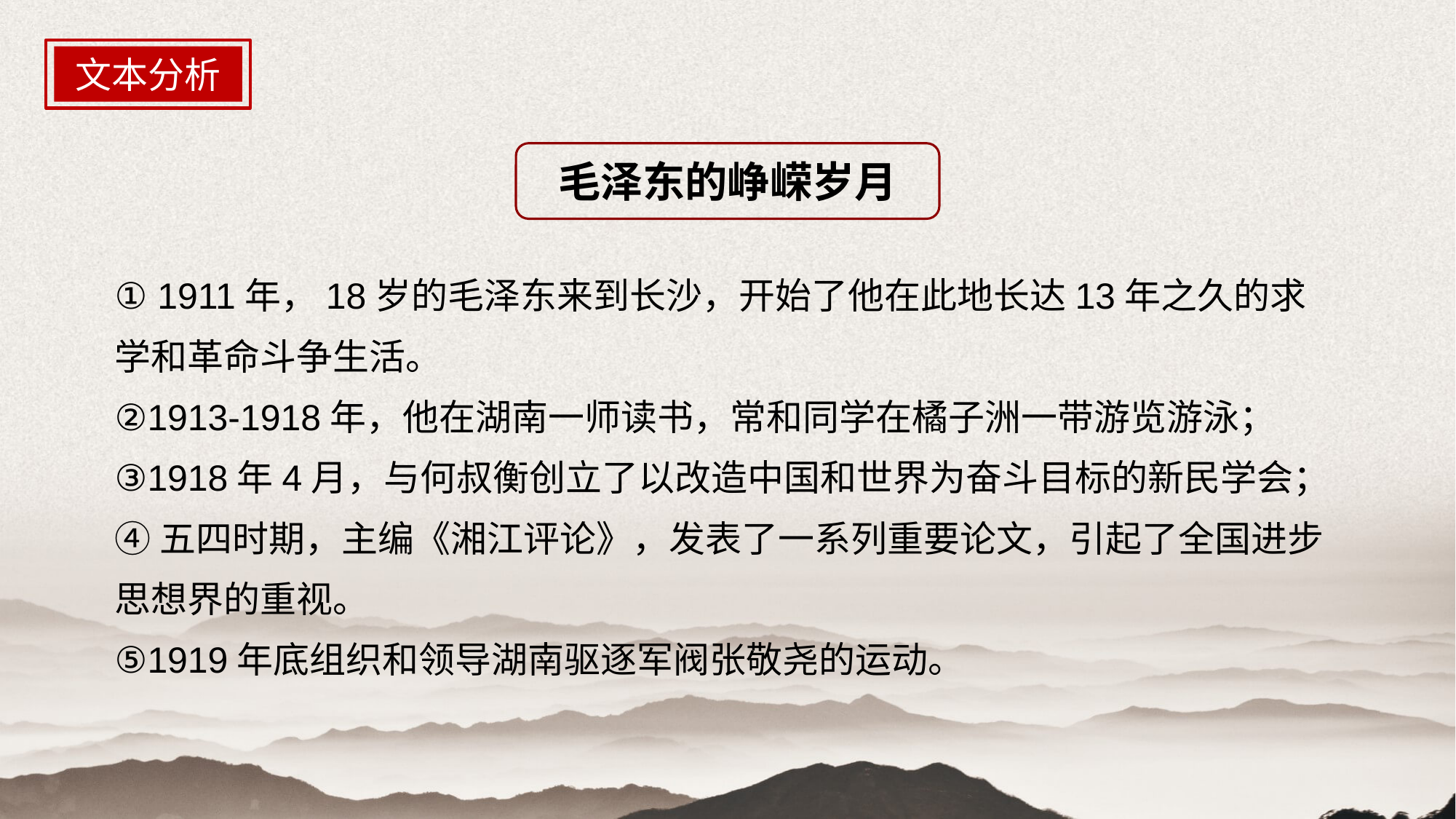

文本分析
毛泽东的峥嵘岁月
① 1911年，18岁的毛泽东来到长沙，开始了他在此地长达13年之久的求学和革命斗争生活。
②1913-1918年，他在湖南一师读书，常和同学在橘子洲一带游览游泳；
③1918年4月，与何叔衡创立了以改造中国和世界为奋斗目标的新民学会；
④五四时期，主编《湘江评论》，发表了一系列重要论文，引起了全国进步思想界的重视。
⑤1919年底组织和领导湖南驱逐军阀张敬尧的运动。